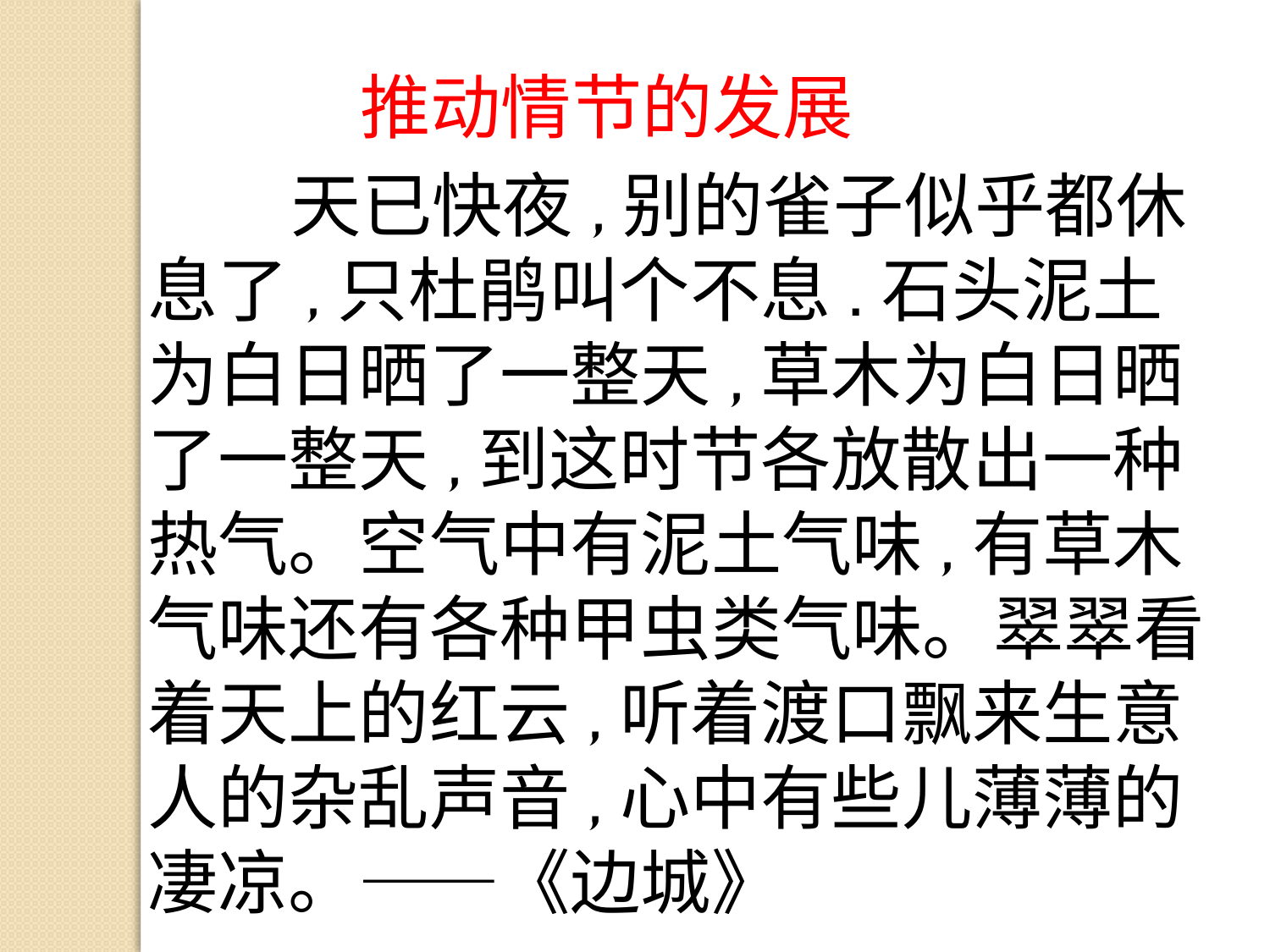

推动情节的发展
        天已快夜,别的雀子似乎都休息了,只杜鹃叫个不息.石头泥土为白日晒了一整天,草木为白日晒了一整天,到这时节各放散出一种热气。空气中有泥土气味,有草木气味还有各种甲虫类气味。翠翠看着天上的红云,听着渡口飘来生意人的杂乱声音,心中有些儿薄薄的凄凉。——《边城》